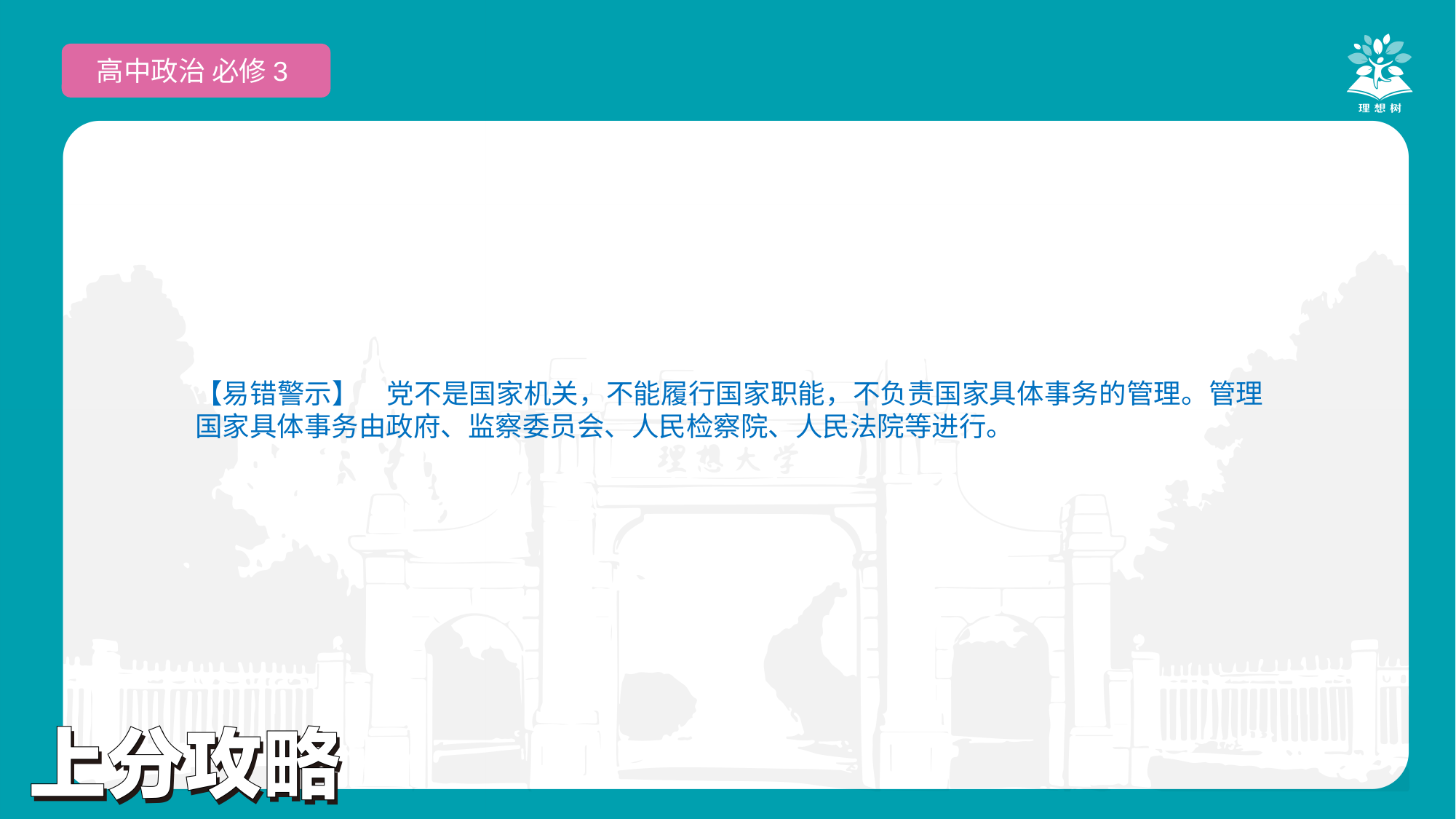

高中政治 必修3
【易错警示】　党不是国家机关，不能履行国家职能，不负责国家具体事务的管理。管理国家具体事务由政府、监察委员会、人民检察院、人民法院等进行。